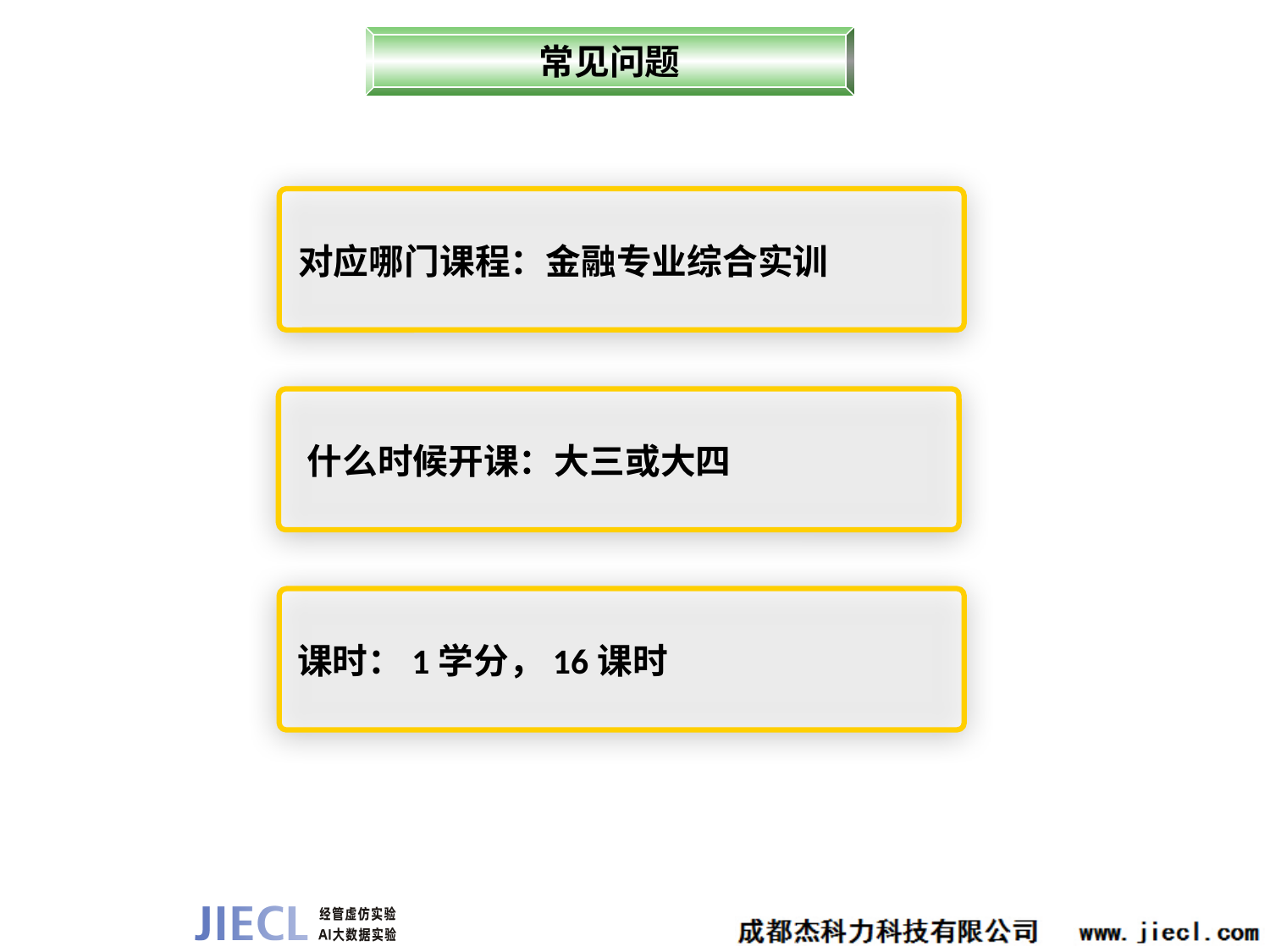

常见问题

对应哪门课程：金融专业综合实训

什么时候开课：大三或大四

课时：1学分，16课时